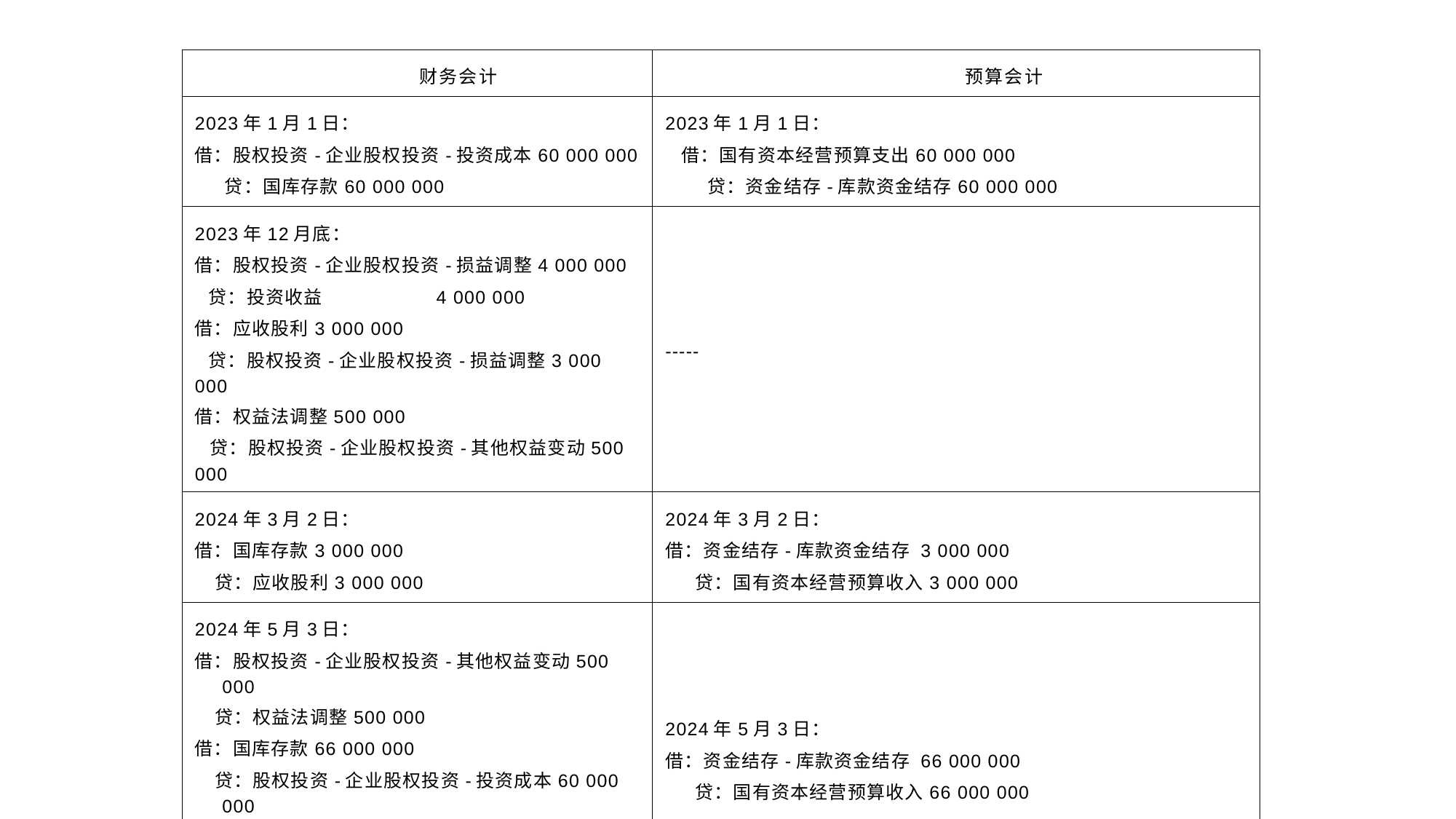

| 财务会计 | 预算会计 |
| --- | --- |
| 2023年1月1日： 借：股权投资-企业股权投资-投资成本60 000 000 贷：国库存款60 000 000 | 2023年1月1日： 借：国有资本经营预算支出60 000 000 贷：资金结存-库款资金结存60 000 000 |
| 2023年12月底： 借：股权投资-企业股权投资-损益调整4 000 000 贷：投资收益 4 000 000 借：应收股利3 000 000 贷：股权投资-企业股权投资-损益调整3 000 000 借：权益法调整500 000 贷：股权投资-企业股权投资-其他权益变动500 000 | ----- |
| 2024年3月2日： 借：国库存款3 000 000 贷：应收股利3 000 000 | 2024年3月2日： 借：资金结存-库款资金结存 3 000 000 贷：国有资本经营预算收入3 000 000 |
| 2024年5月3日： 借：股权投资-企业股权投资-其他权益变动500 000 贷：权益法调整500 000 借：国库存款66 000 000 贷：股权投资-企业股权投资-投资成本60 000 000 股权投资-企业股权投资-损益调整1 000 000 投资收益5 000 000 | 2024年5月3日： 借：资金结存-库款资金结存 66 000 000 贷：国有资本经营预算收入66 000 000 |